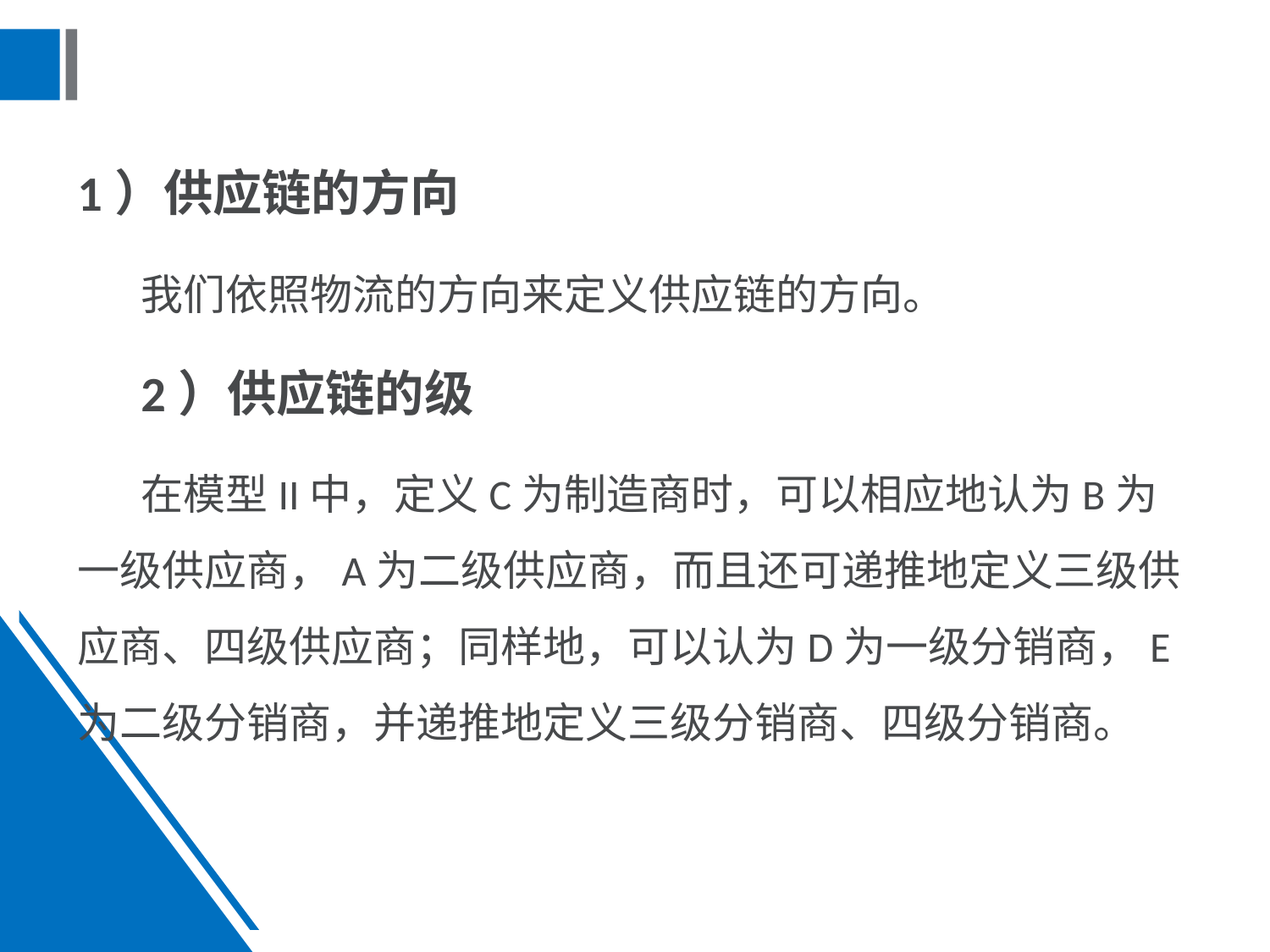

1）供应链的方向
我们依照物流的方向来定义供应链的方向。
2）供应链的级
在模型II中，定义C为制造商时，可以相应地认为B为一级供应商，A为二级供应商，而且还可递推地定义三级供应商、四级供应商；同样地，可以认为D为一级分销商，E为二级分销商，并递推地定义三级分销商、四级分销商。